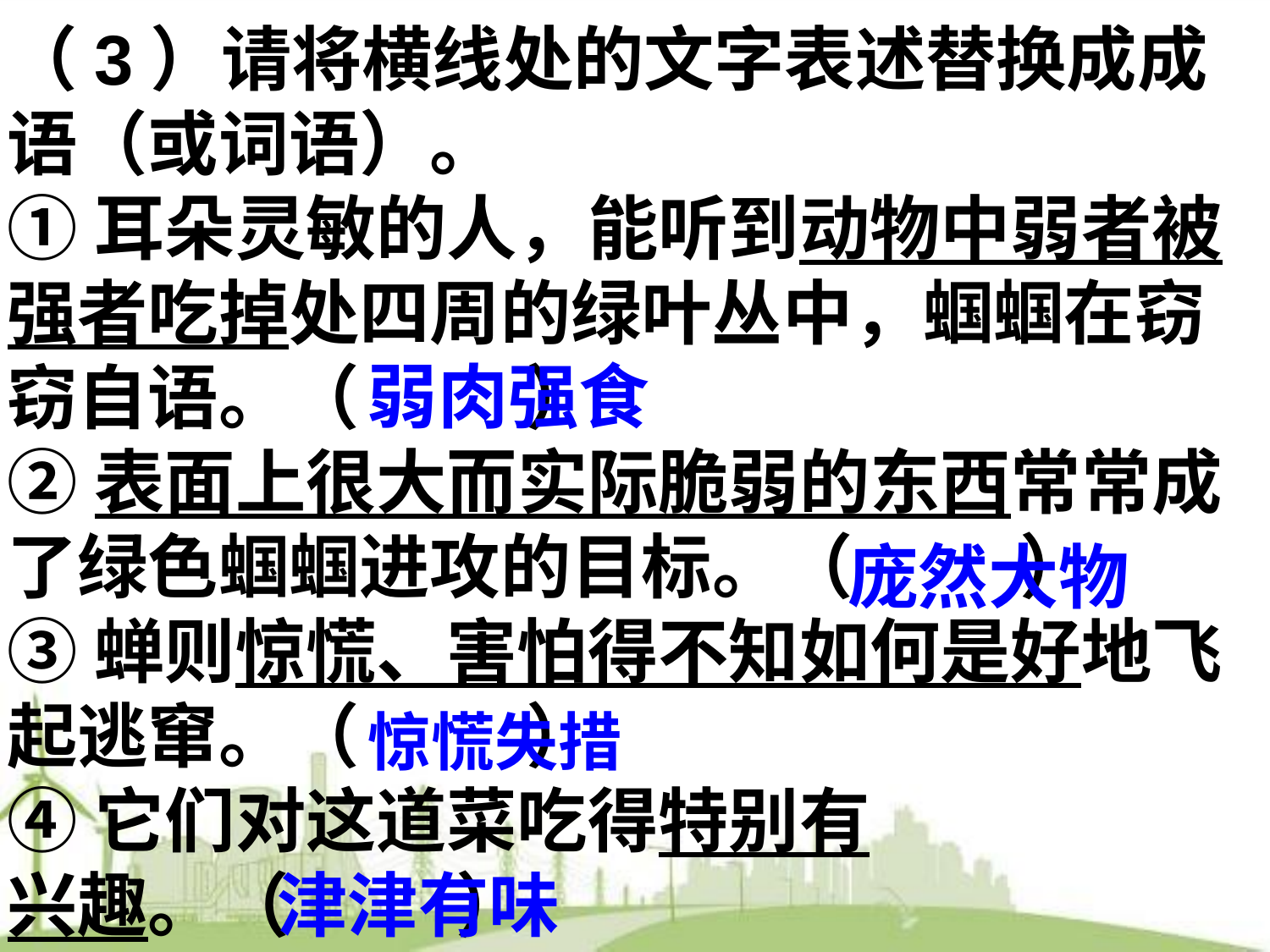

（3）请将横线处的文字表述替换成成
语（或词语）。
①耳朵灵敏的人，能听到动物中弱者被
强者吃掉处四周的绿叶丛中，蝈蝈在窃
窃自语。（　      ）
②表面上很大而实际脆弱的东西常常成
了绿色蝈蝈进攻的目标。（   　   ）
③蝉则惊慌、害怕得不知如何是好地飞
起逃窜。（　      ）
④它们对这道菜吃得特别有
兴趣。（     　 ）
弱肉强食

庞然大物
惊慌失措
津津有味